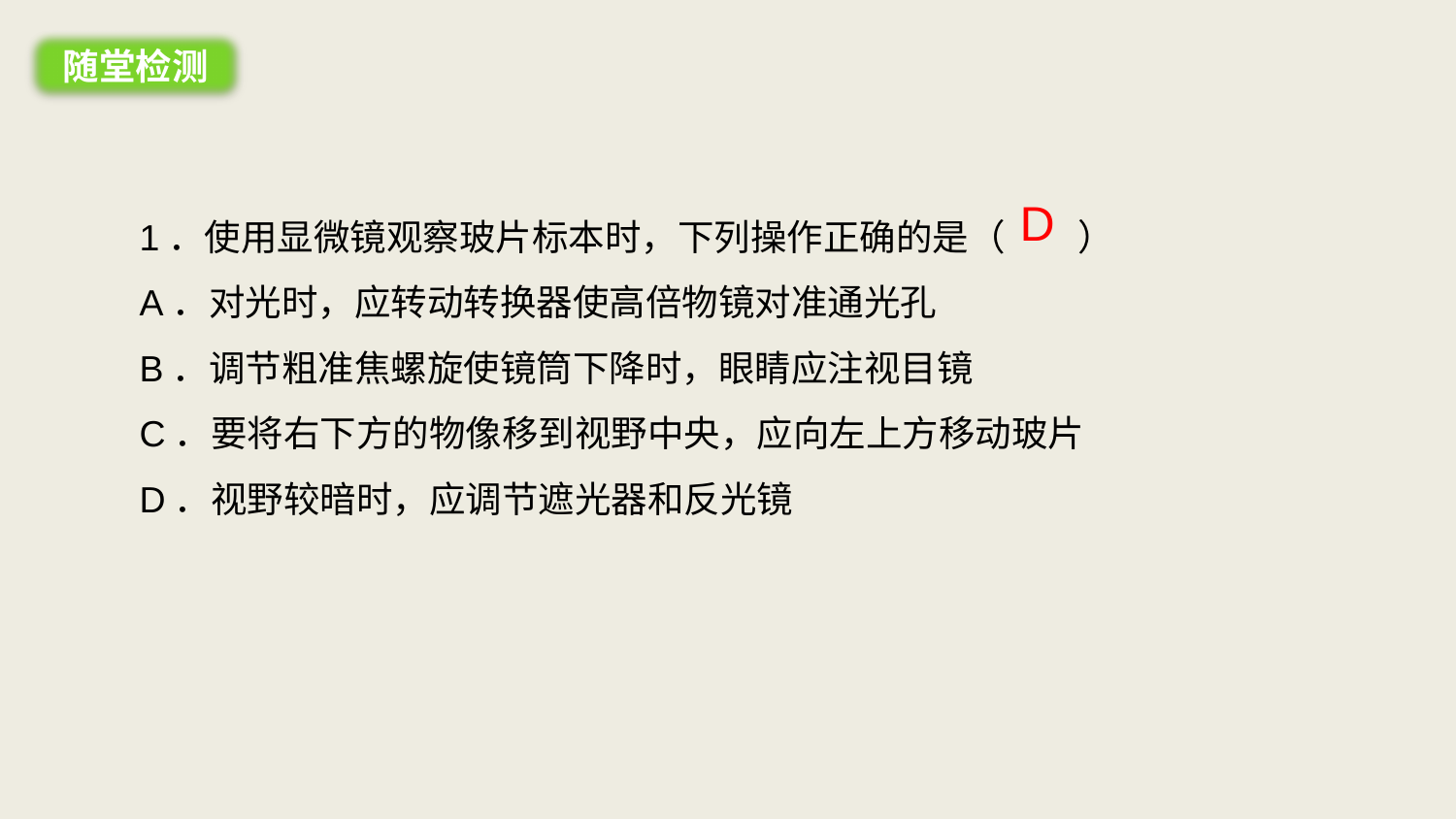

随堂检测
1．使用显微镜观察玻片标本时，下列操作正确的是（　　）
A．对光时，应转动转换器使高倍物镜对准通光孔
B．调节粗准焦螺旋使镜筒下降时，眼睛应注视目镜
C．要将右下方的物像移到视野中央，应向左上方移动玻片
D．视野较暗时，应调节遮光器和反光镜
D